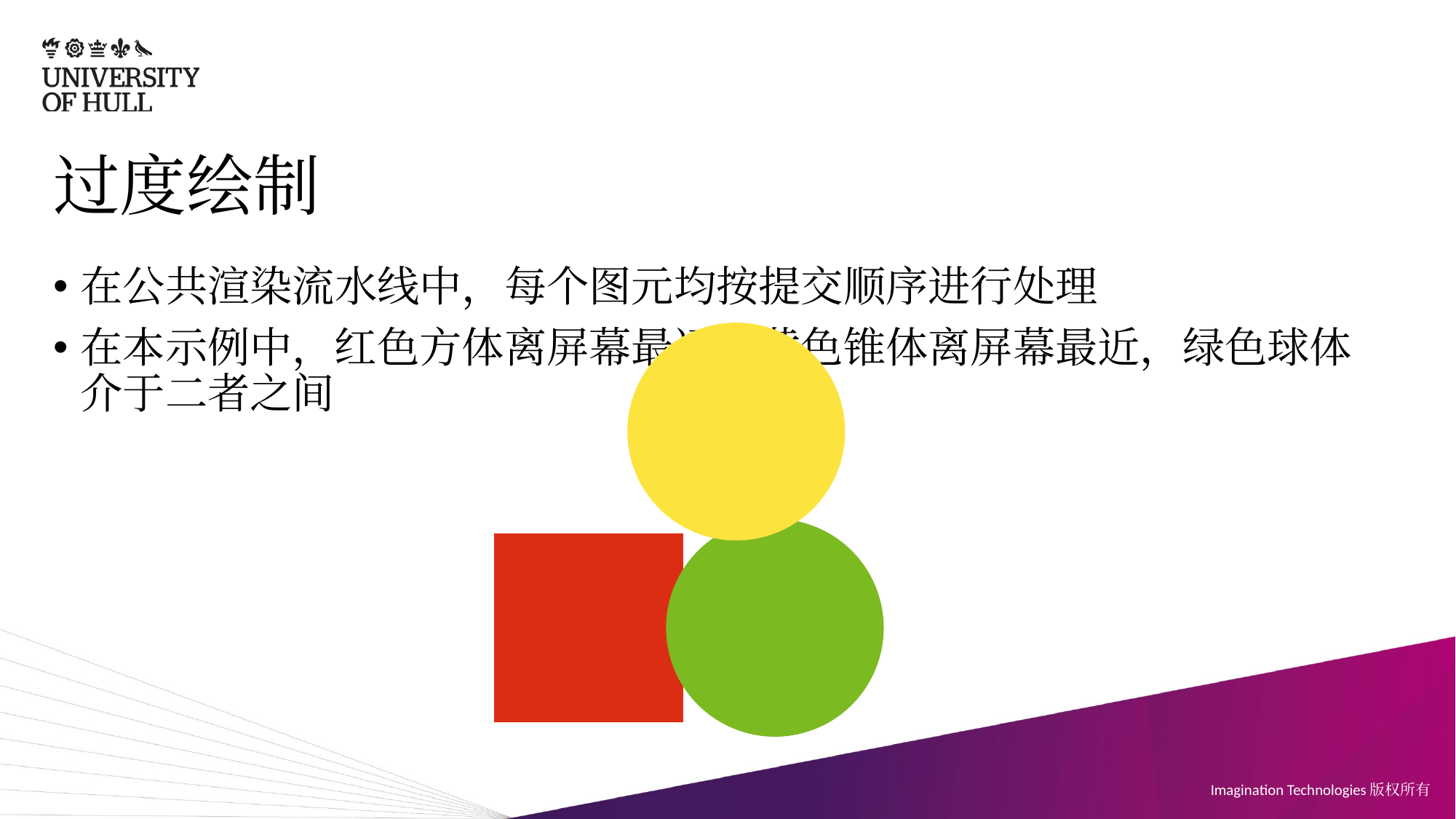

# 过度绘制
在公共渲染流水线中，每个图元均按提交顺序进行处理
在本示例中，红色方体离屏幕最远，黄色锥体离屏幕最近，绿色球体介于二者之间